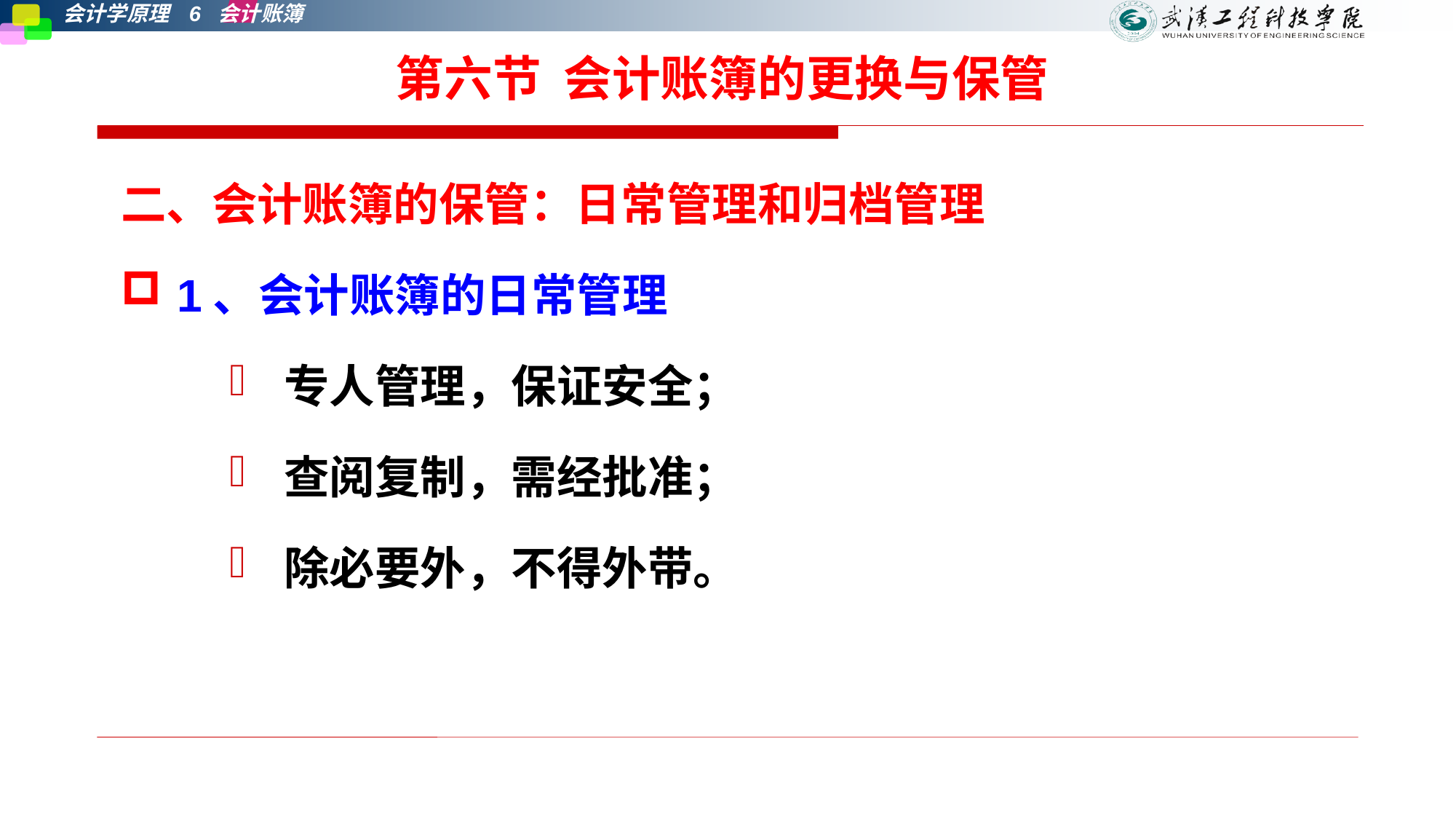

第六节  会计账簿的更换与保管
二、会计账簿的保管：日常管理和归档管理
1、会计账簿的日常管理
专人管理，保证安全；
查阅复制，需经批准；
除必要外，不得外带。